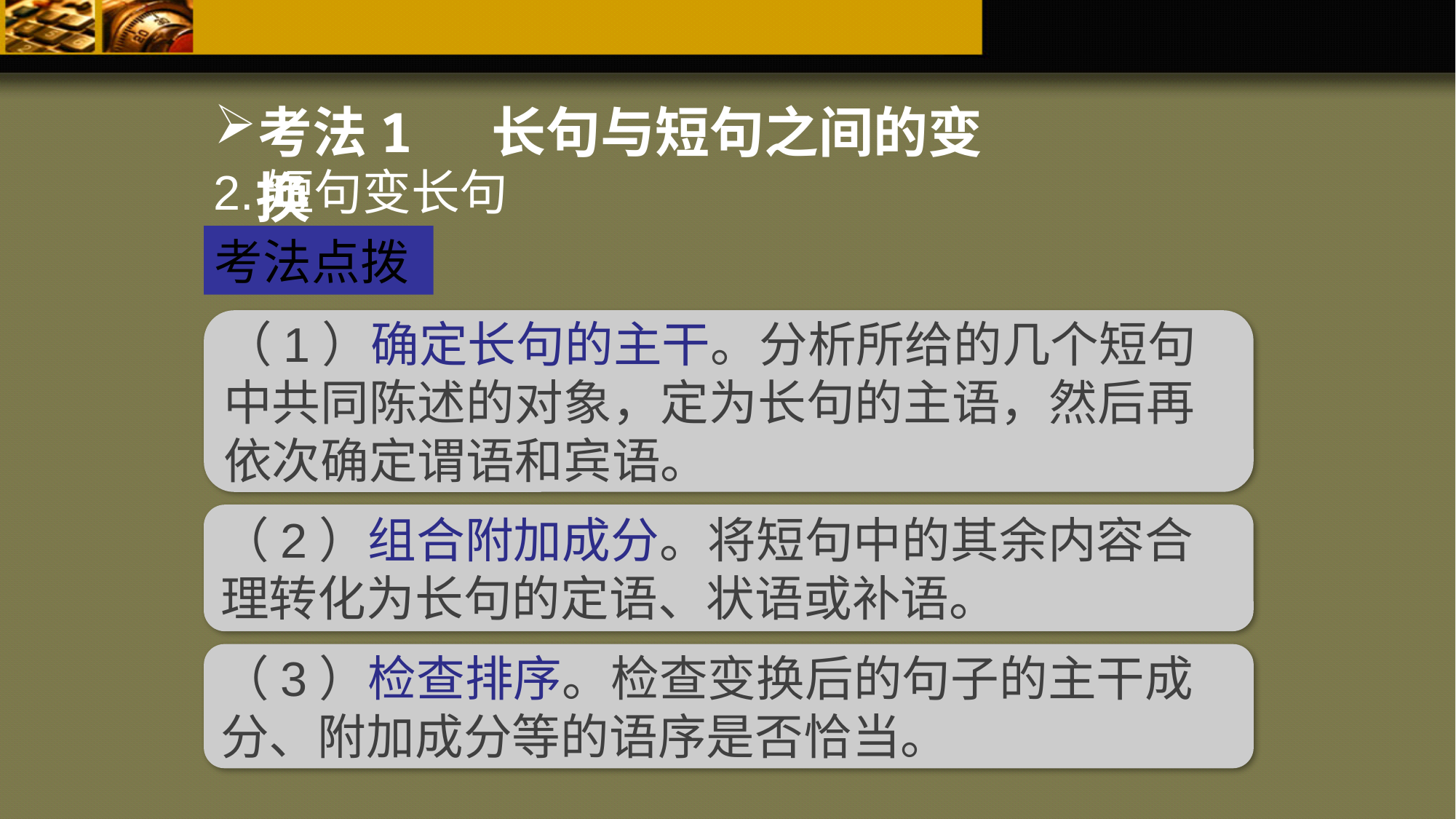

考法1  长句与短句之间的变换
2.短句变长句
考法点拨
（1）确定长句的主干。分析所给的几个短句中共同陈述的对象，定为长句的主语，然后再依次确定谓语和宾语。
（2）组合附加成分。将短句中的其余内容合理转化为长句的定语、状语或补语。
（3）检查排序。检查变换后的句子的主干成分、附加成分等的语序是否恰当。